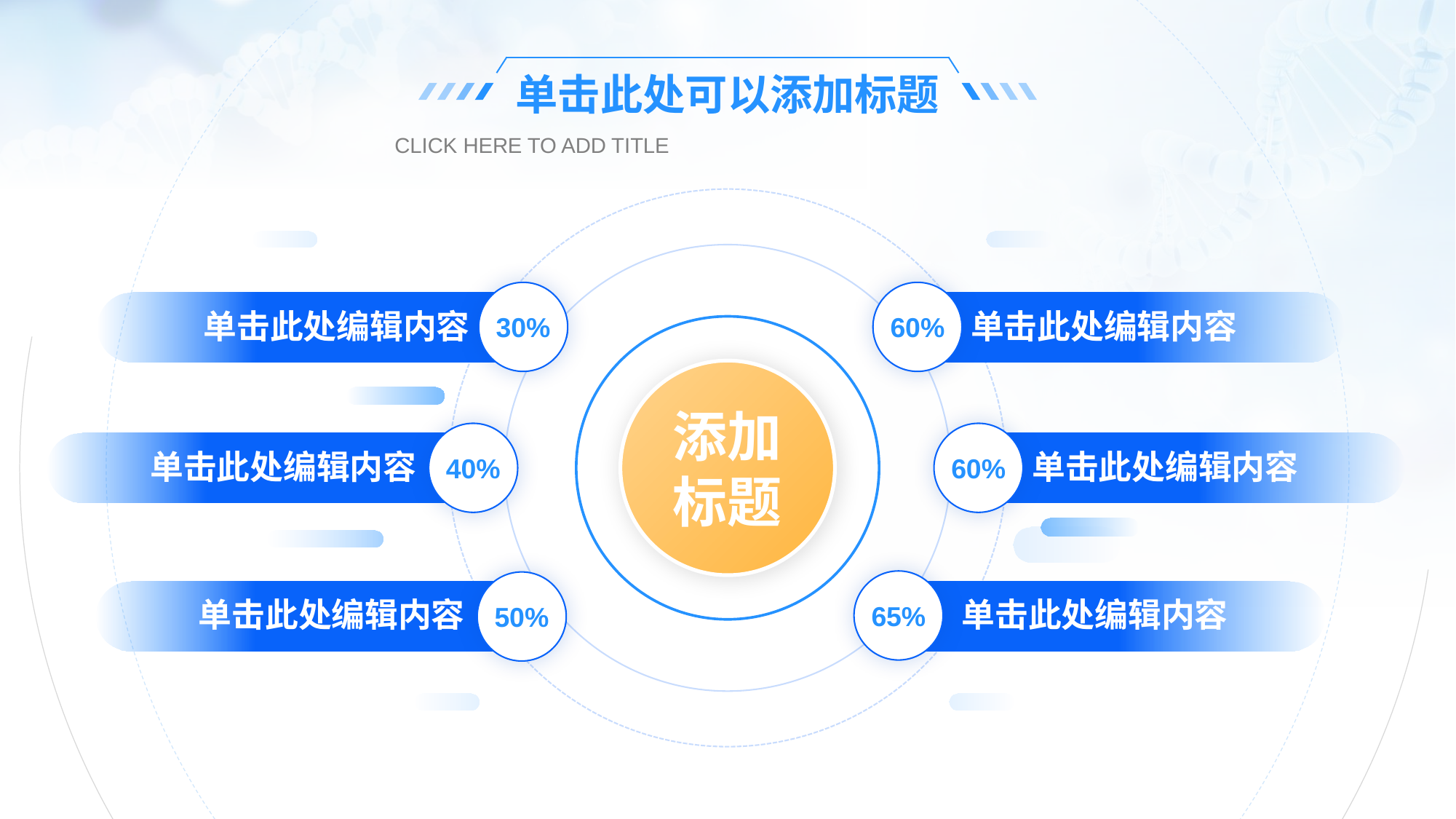

单击此处可以添加标题

CLICK HERE TO ADD TITLE

30%
60%

单击此处编辑内容
单击此处编辑内容

添加标题

40%
60%

单击此处编辑内容
单击此处编辑内容

65%
50%

单击此处编辑内容
单击此处编辑内容